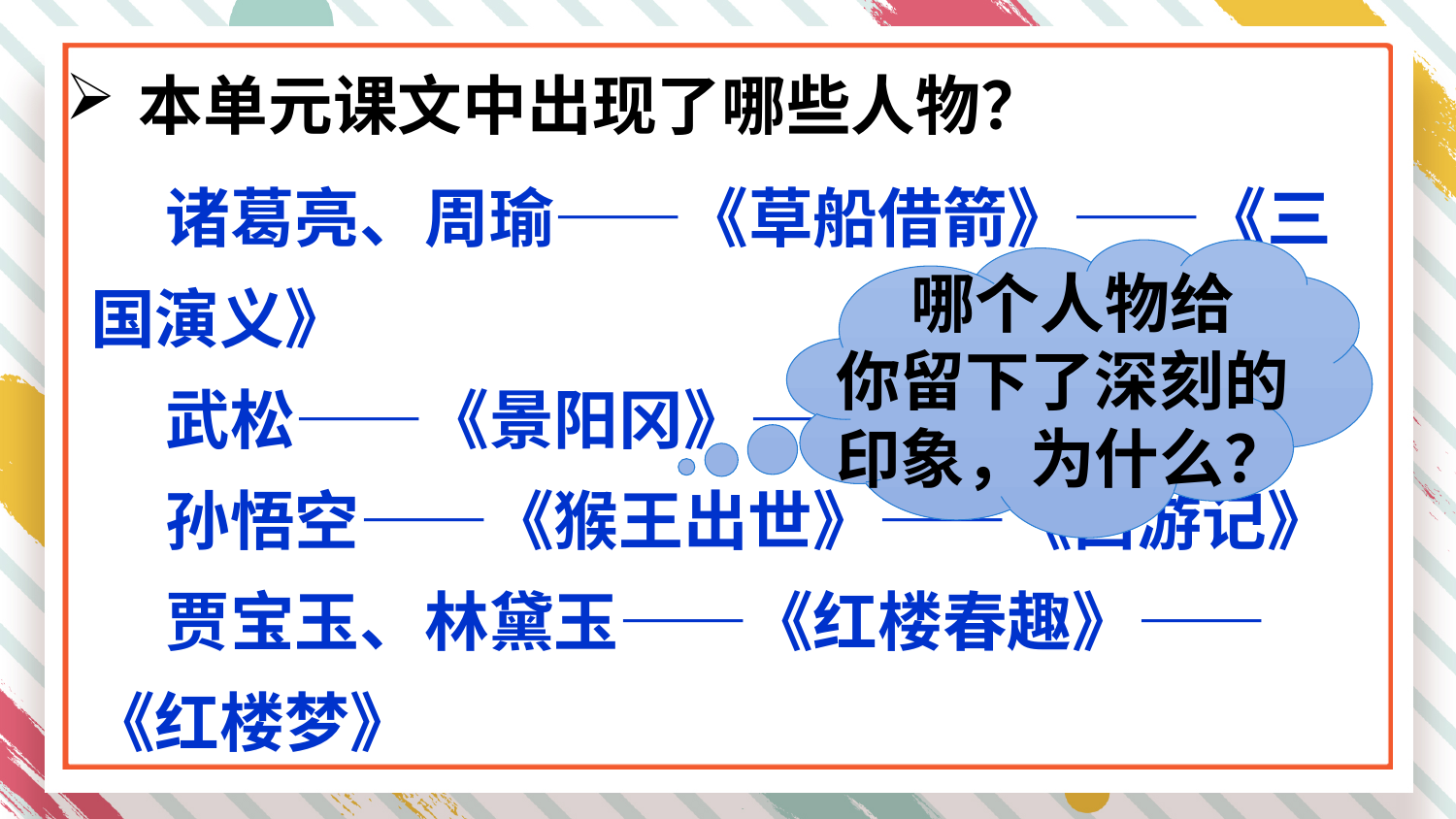

本单元课文中出现了哪些人物？
    诸葛亮、周瑜——《草船借箭》——《三国演义》
    武松——《景阳冈》——《水浒传》
    孙悟空——《猴王出世》——《西游记》
    贾宝玉、林黛玉——《红楼春趣》——《红楼梦》

    哪个人物给你留下了深刻的印象，为什么？